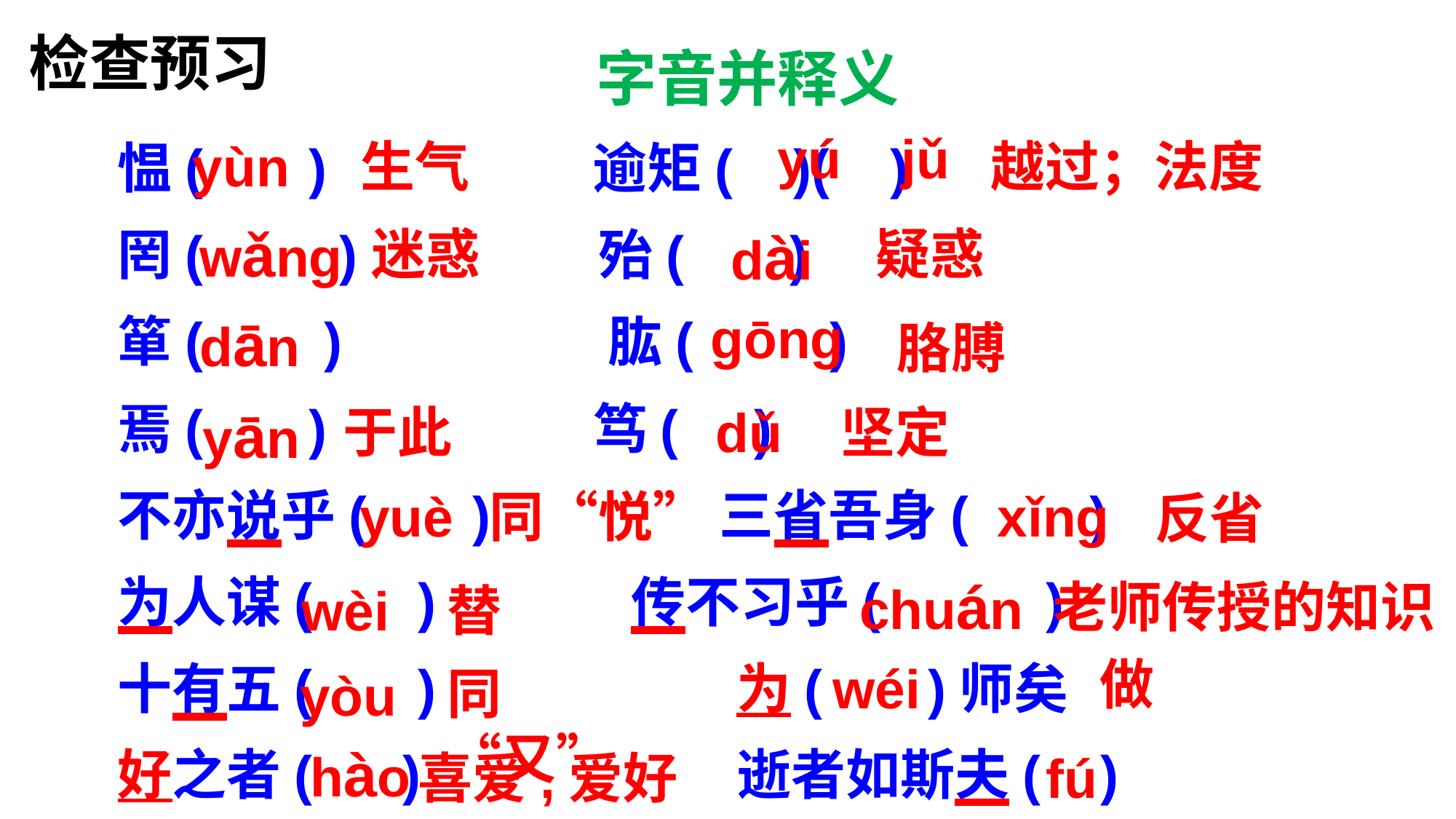

检查预习

字音并释义
愠(       )　                逾矩(    )(    )
罔(         )　              殆(       )
箪(        )　                肱(         )
焉(       )　                笃(     )
不亦说乎(       )　             三省吾身(        )
为人谋(       )            传不习乎(           )
十有五(       )                   为(       )师矣
好之者(      )                    逝者如斯夫(    )
yú    jǔ
yùn
生气
越过；法度
wǎng
迷惑
dài
疑惑

gōng
dān
胳膊

yān
于此

dǔ

坚定

yuè
同“悦”
xǐng
反省

chuán
老师传授的知识
wèi
替

做
wéi
同“又”
yòu
hào
喜爱,爱好
fú